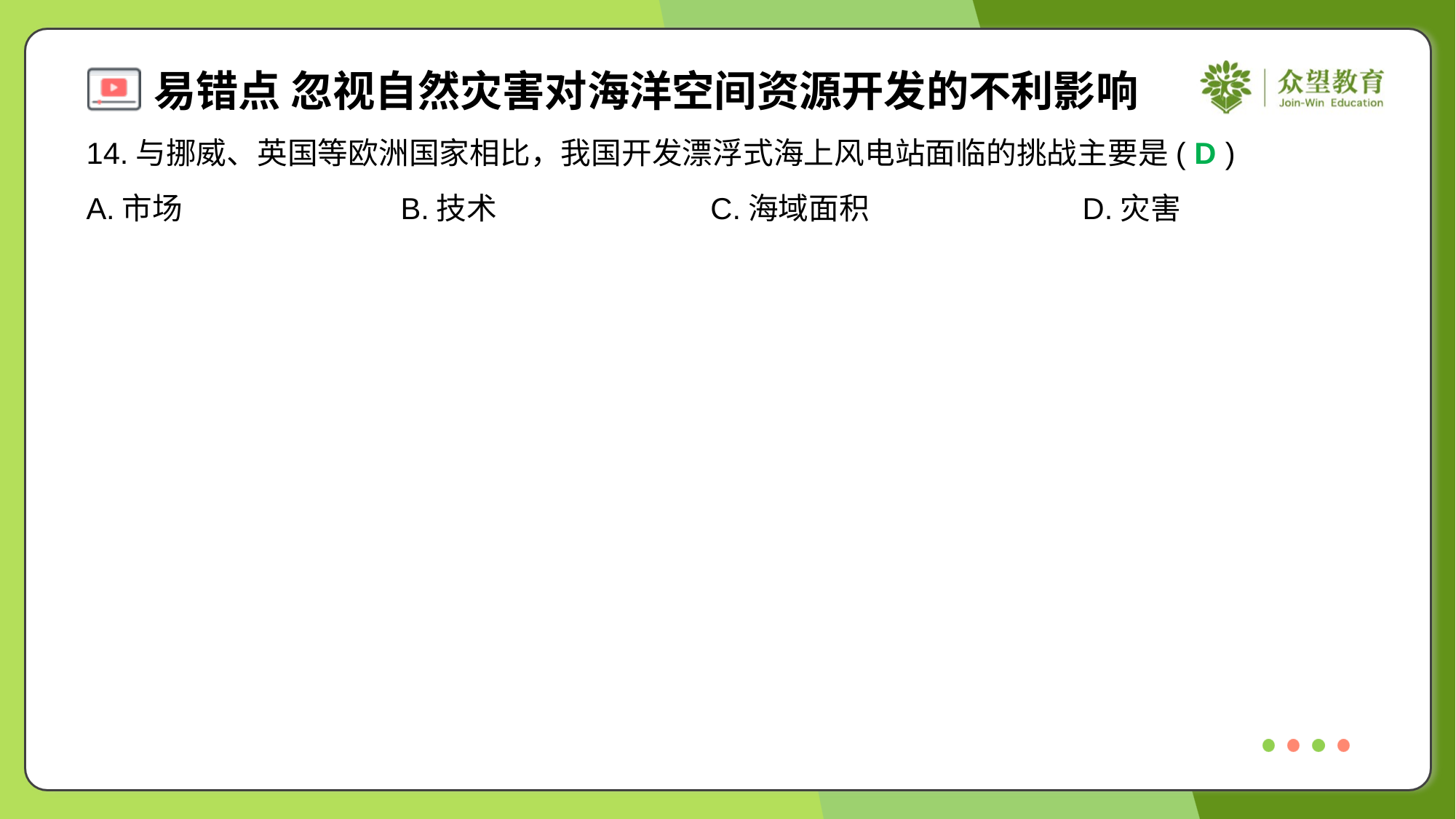

14.与挪威、英国等欧洲国家相比，我国开发漂浮式海上风电站面临的挑战主要是(     )
D
A.市场	B.技术	C.海域面积	D.灾害